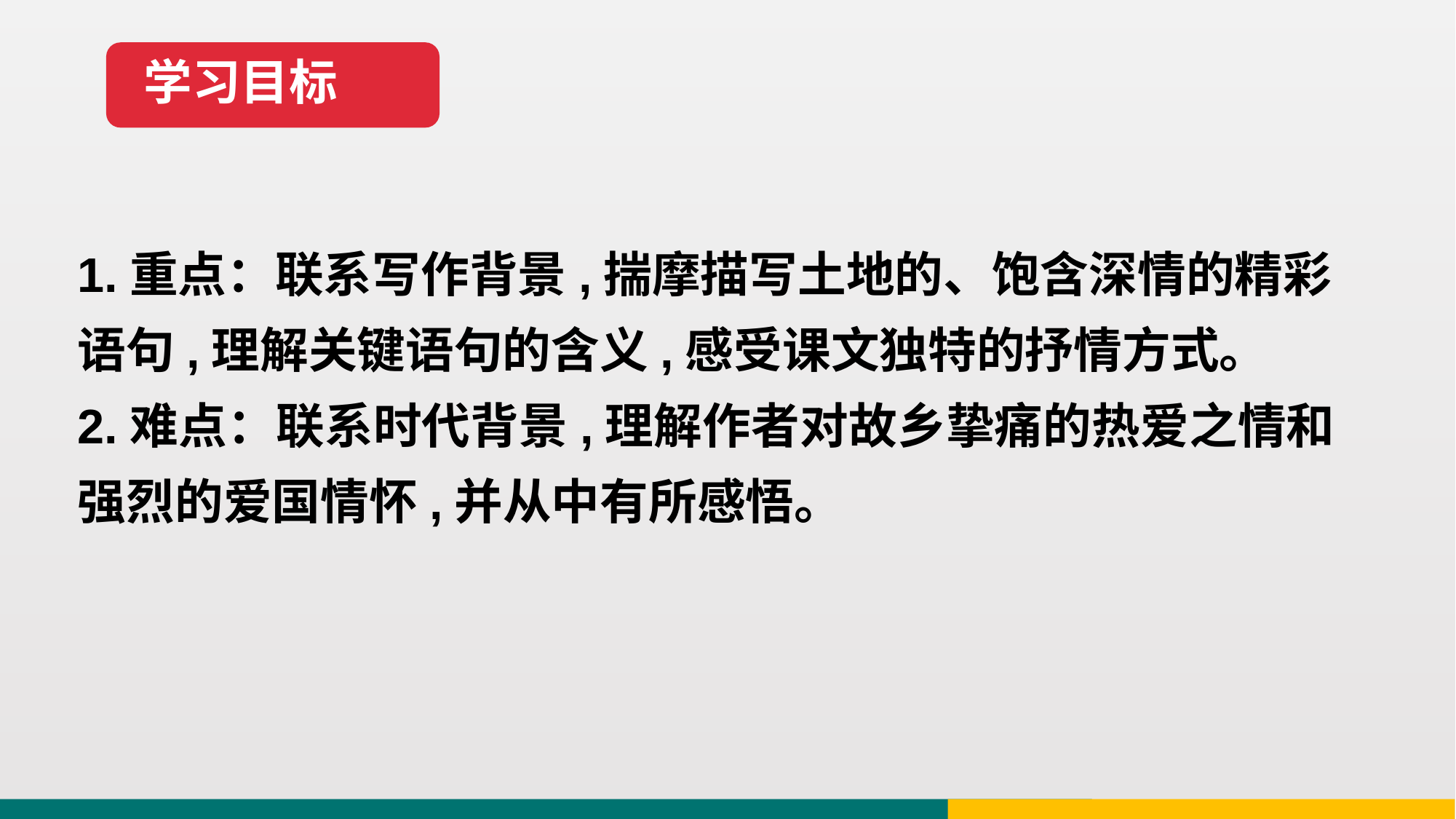

学习目标
1.重点：联系写作背景,揣摩描写土地的、饱含深情的精彩语句,理解关键语句的含义,感受课文独特的抒情方式。
2.难点：联系时代背景,理解作者对故乡挚痛的热爱之情和强烈的爱国情怀,并从中有所感悟。